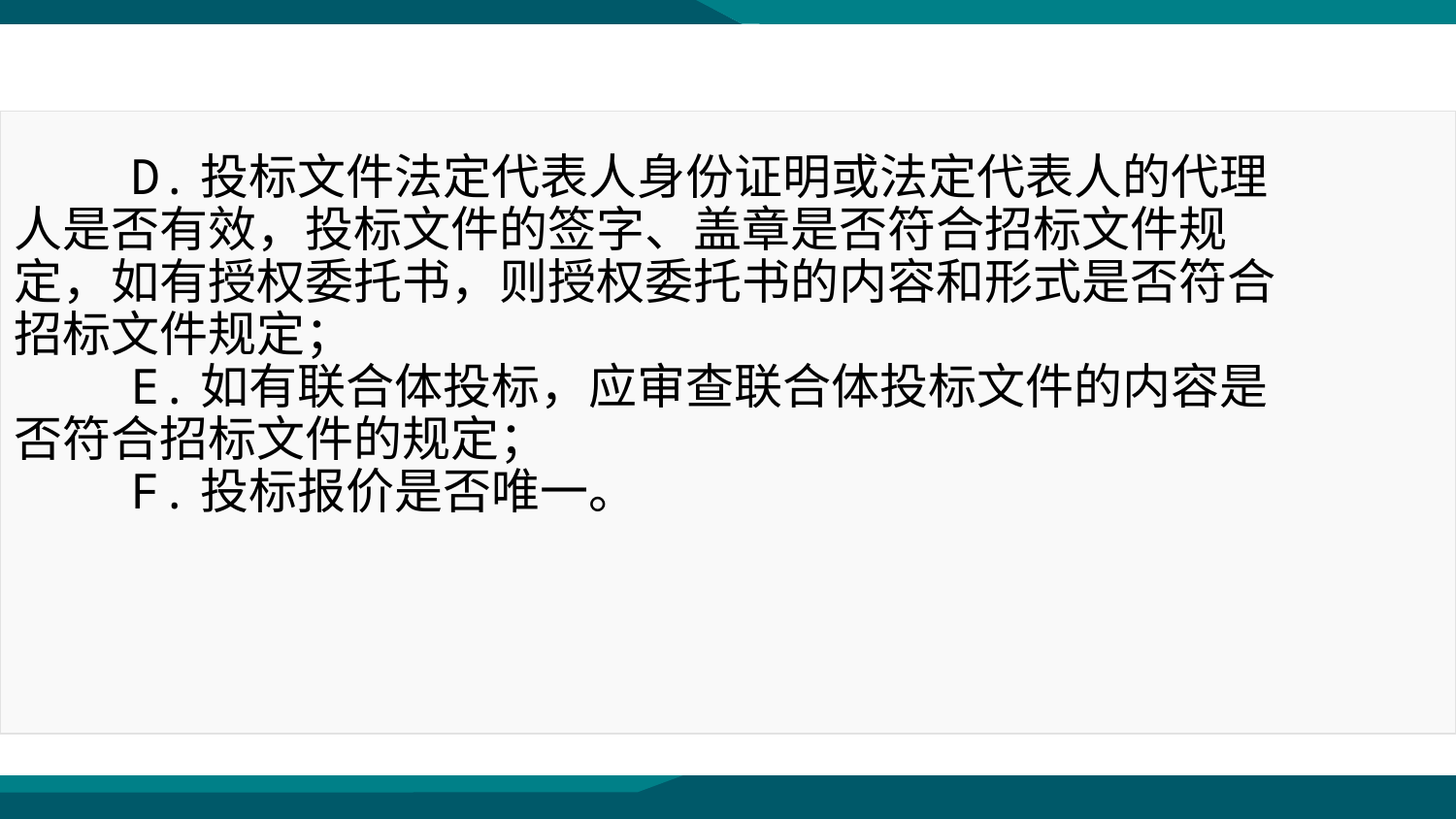

D.投标文件法定代表人身份证明或法定代表人的代理人是否有效，投标文件的签字、盖章是否符合招标文件规定，如有授权委托书，则授权委托书的内容和形式是否符合招标文件规定；
    E.如有联合体投标，应审查联合体投标文件的内容是否符合招标文件的规定；
    F.投标报价是否唯一。